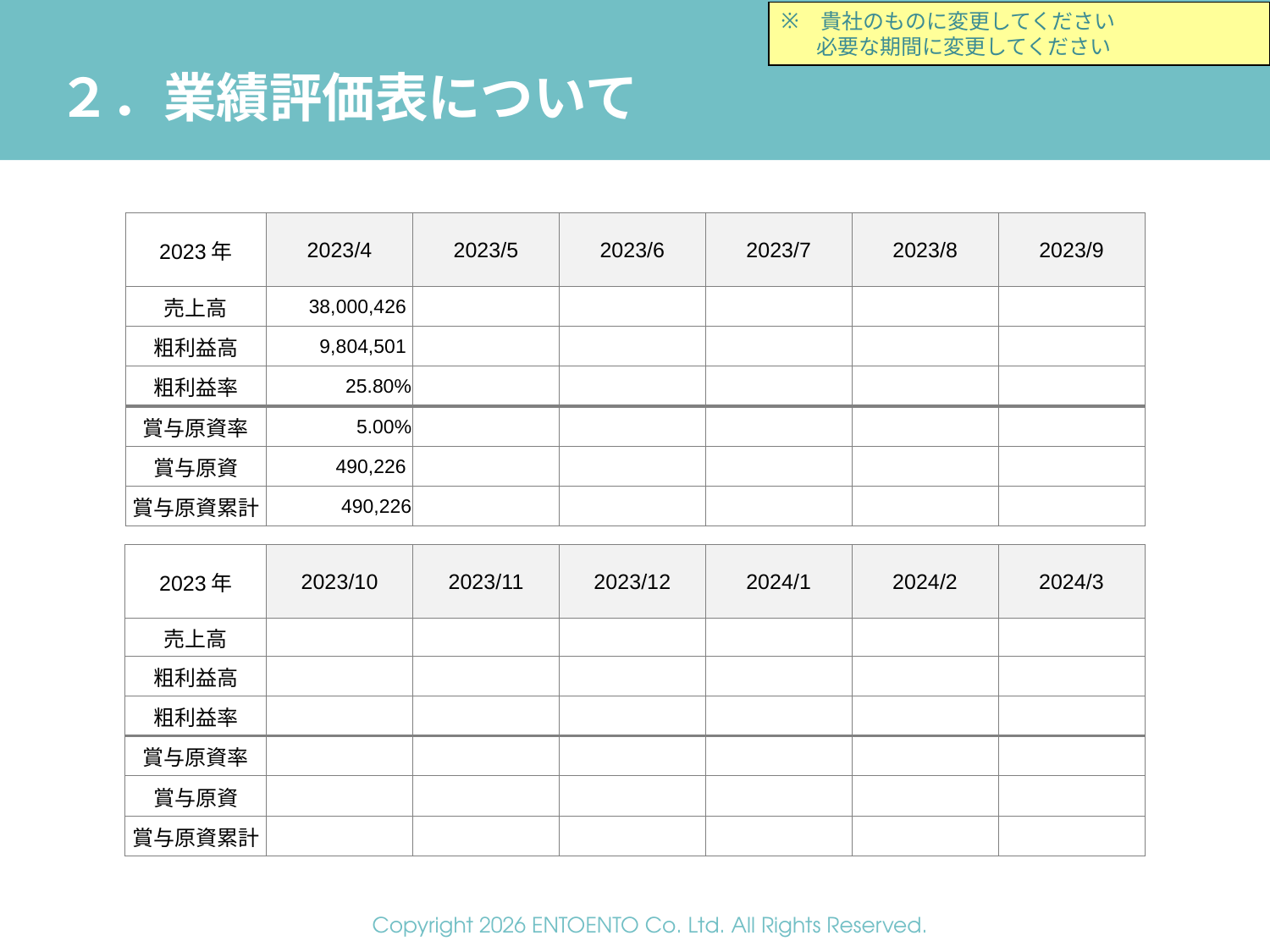

貴社のものに変更してください
  　必要な期間に変更してください
# ２．業績評価表について
| 2023年 | 2023/4 | 2023/5 | 2023/6 | 2023/7 | 2023/8 | 2023/9 |
| --- | --- | --- | --- | --- | --- | --- |
| 売上高 | 38,000,426 |  |  |  |  |  |
| 粗利益高 | 9,804,501 |  |  |  |  |  |
| 粗利益率 | 25.80% |  |  |  |  |  |
| 賞与原資率 | 5.00% |  |  |  |  |  |
| 賞与原資 | 490,226 |  |  |  |  |  |
| 賞与原資累計 | 490,226 |  |  |  |  |  |
| 2023年 | 2023/10 | 2023/11 | 2023/12 | 2024/1 | 2024/2 | 2024/3 |
| --- | --- | --- | --- | --- | --- | --- |
| 売上高 |  |  |  |  |  |  |
| 粗利益高 |  |  |  |  |  |  |
| 粗利益率 |  |  |  |  |  |  |
| 賞与原資率 |  |  |  |  |  |  |
| 賞与原資 |  |  |  |  |  |  |
| 賞与原資累計 |  |  |  |  |  |  |
Copyright 2026 ENTOENTO Co. Ltd. All Rights Reserved.